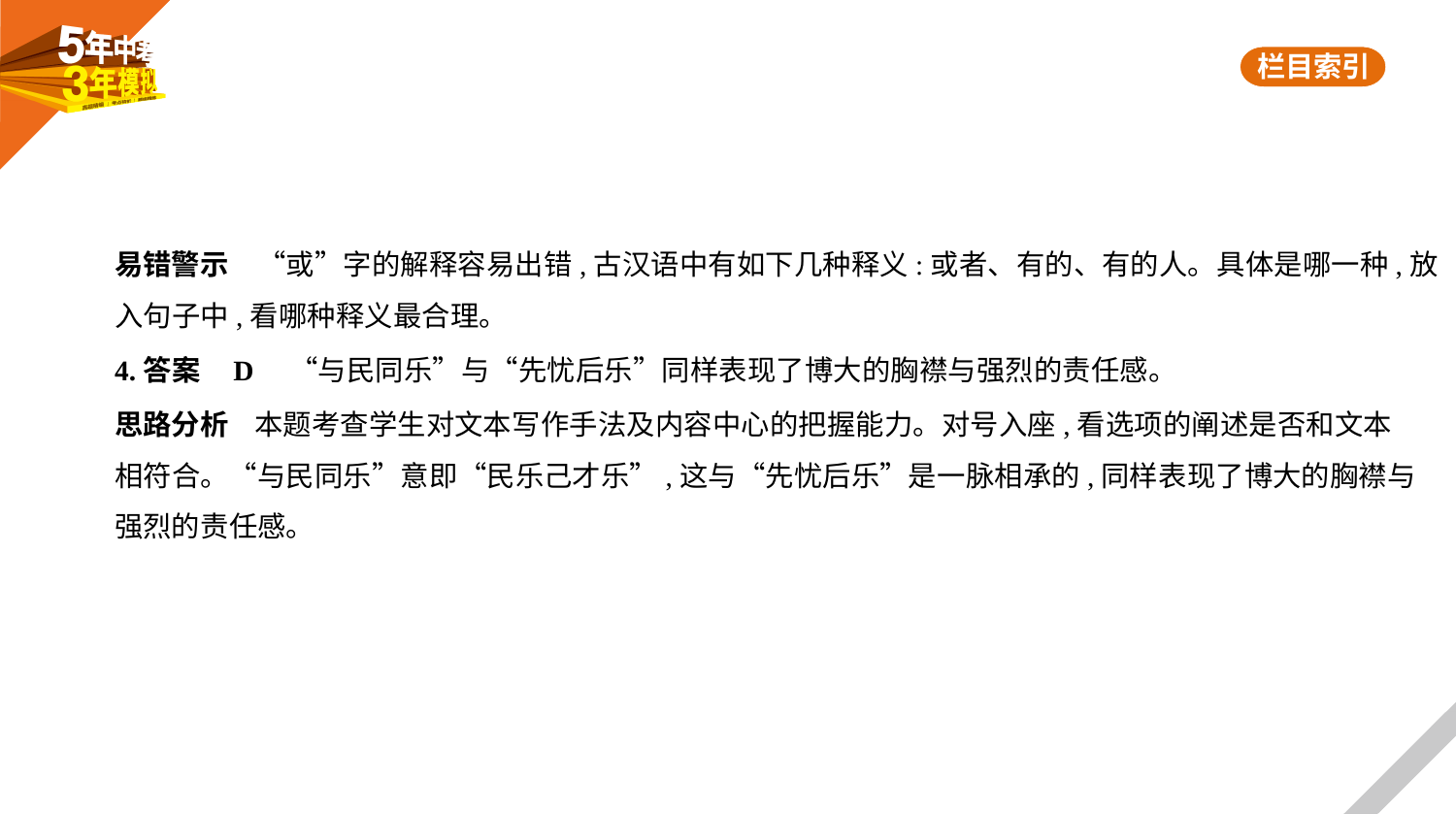

易错警示　“或”字的解释容易出错,古汉语中有如下几种释义:或者、有的、有的人。具体是哪一种,放
入句子中,看哪种释义最合理。
4.答案    D　“与民同乐”与“先忧后乐”同样表现了博大的胸襟与强烈的责任感。
思路分析    本题考查学生对文本写作手法及内容中心的把握能力。对号入座,看选项的阐述是否和文本
相符合。“与民同乐”意即“民乐己才乐”,这与“先忧后乐”是一脉相承的,同样表现了博大的胸襟与
强烈的责任感。